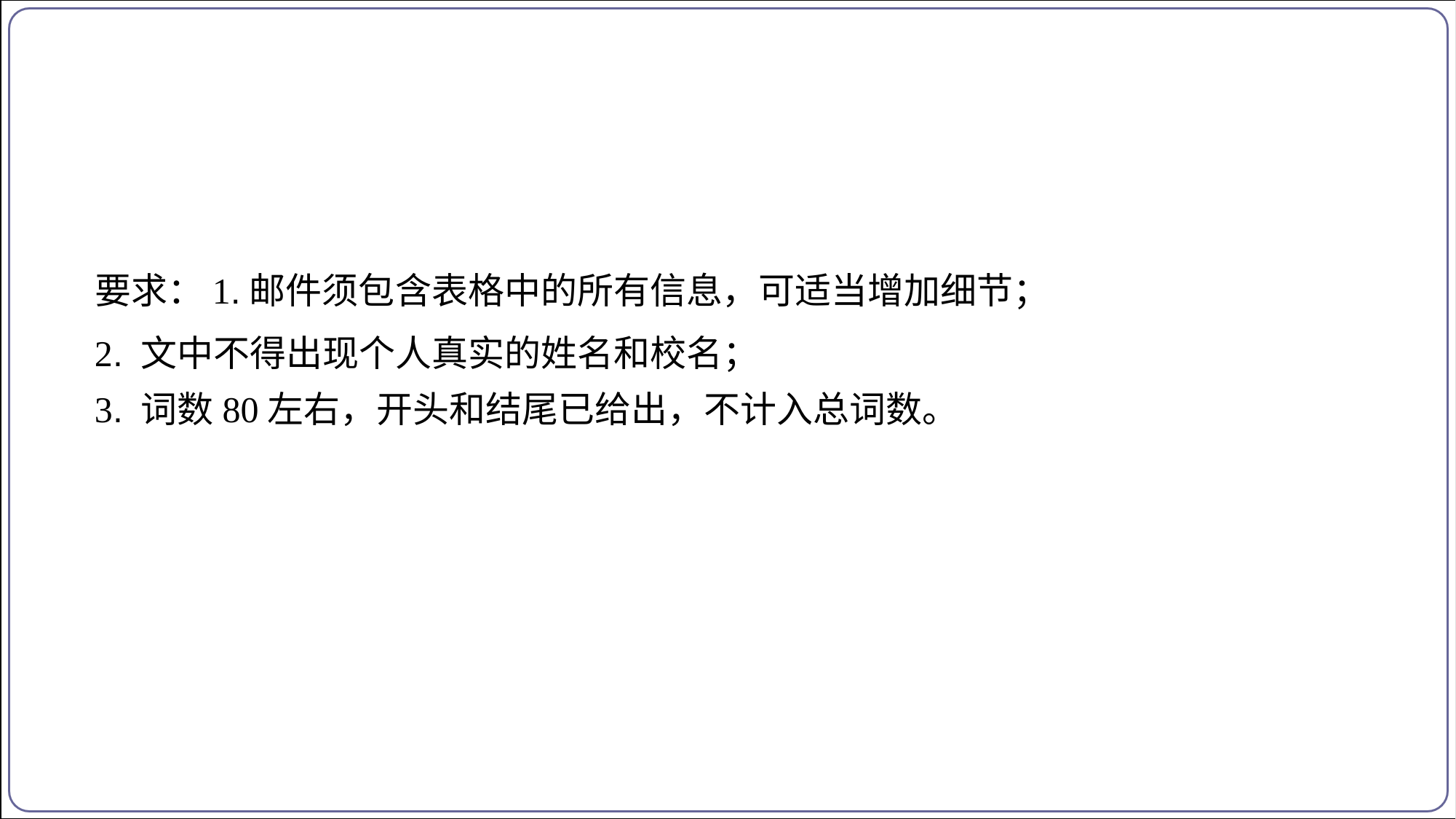

要求：1.邮件须包含表格中的所有信息，可适当增加细节；
2. 文中不得出现个人真实的姓名和校名；
3. 词数80左右，开头和结尾已给出，不计入总词数。